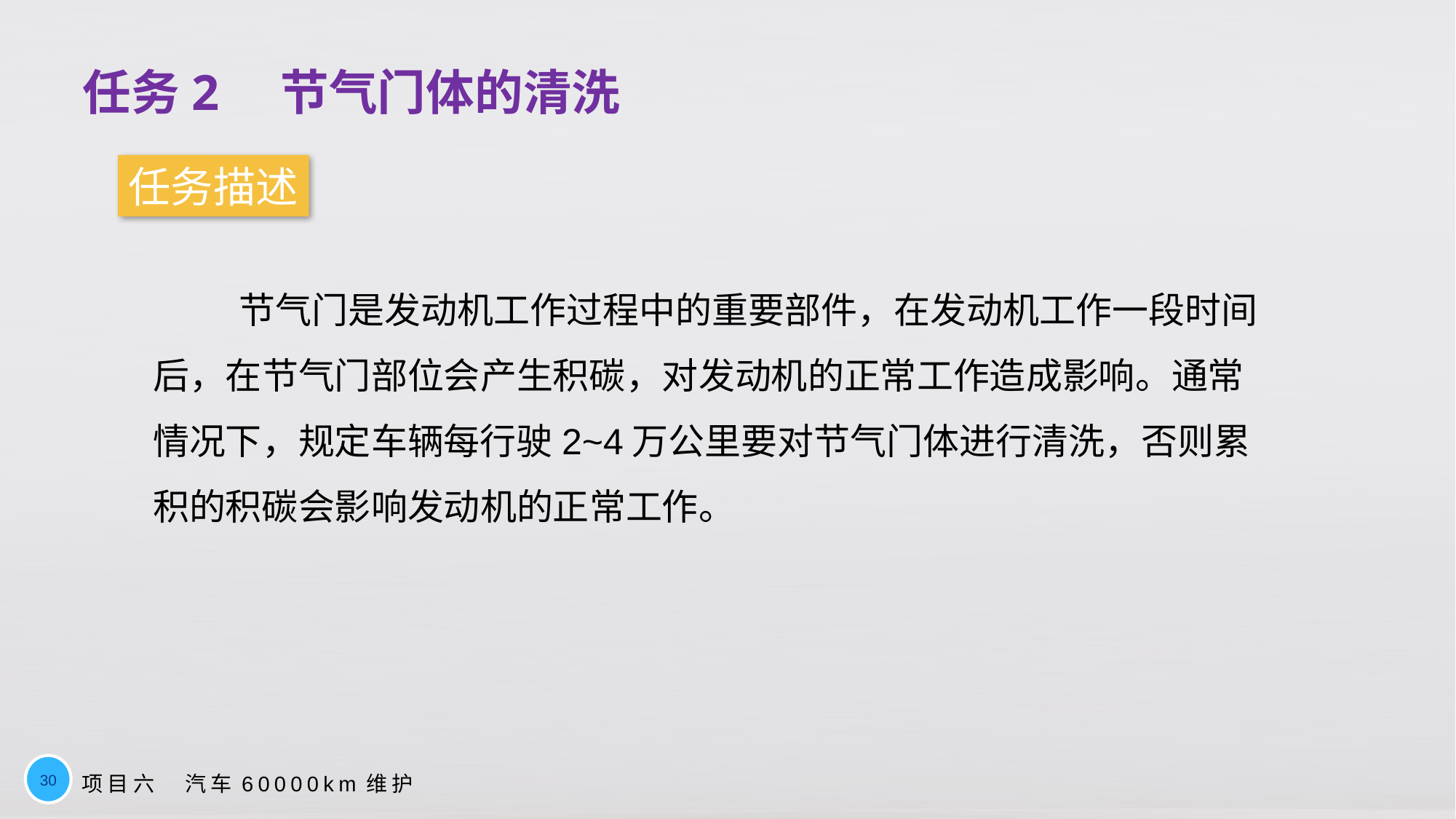

任务2　节气门体的清洗
任务描述
节气门是发动机工作过程中的重要部件，在发动机工作一段时间后，在节气门部位会产生积碳，对发动机的正常工作造成影响。通常情况下，规定车辆每行驶2~4万公里要对节气门体进行清洗，否则累积的积碳会影响发动机的正常工作。
30